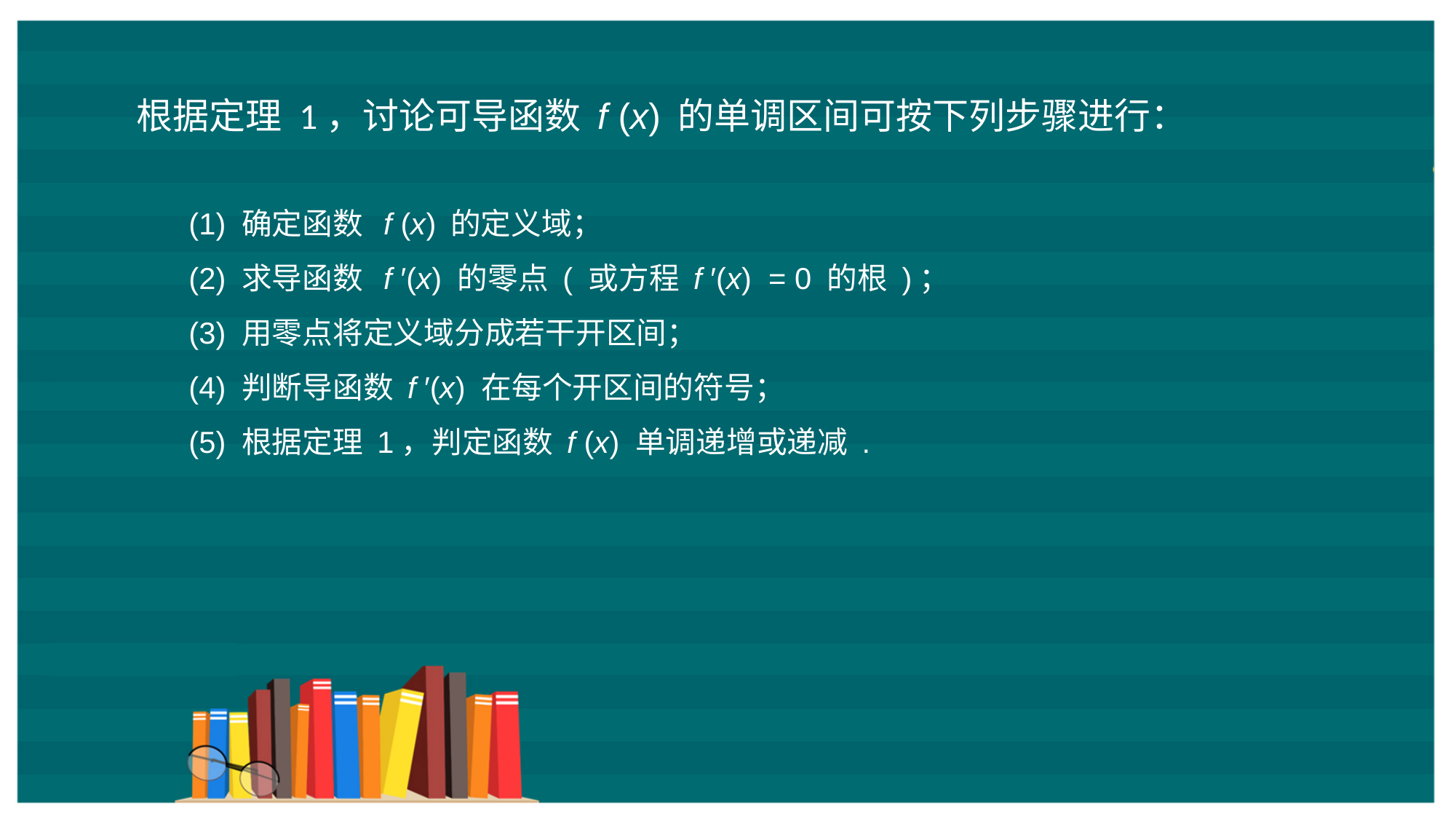

根据定理 1，讨论可导函数 f (x) 的单调区间可按下列步骤进行：
(1) 确定函数  f (x) 的定义域；
(2) 求导函数  f ′(x) 的零点 ( 或方程 f ′(x)  = 0 的根 )；
(3) 用零点将定义域分成若干开区间；
(4) 判断导函数 f ′(x) 在每个开区间的符号；
(5) 根据定理 1，判定函数 f (x) 单调递增或递减 .